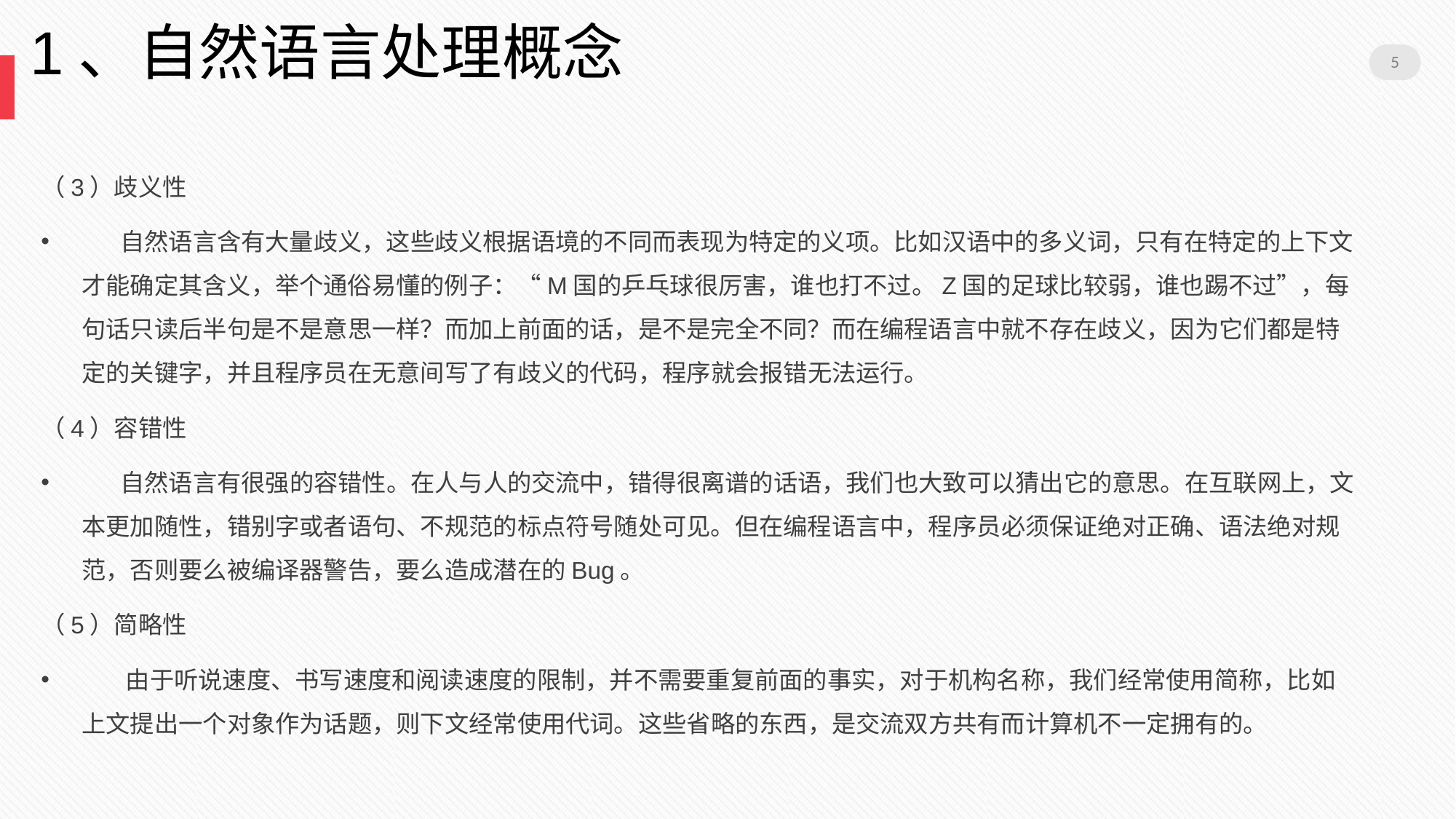

5
1、自然语言处理概念

（3）歧义性
      自然语言含有大量歧义，这些歧义根据语境的不同而表现为特定的义项。比如汉语中的多义词，只有在特定的上下文才能确定其含义，举个通俗易懂的例子：“M国的乒乓球很厉害，谁也打不过。Z国的足球比较弱，谁也踢不过”，每句话只读后半句是不是意思一样？而加上前面的话，是不是完全不同？而在编程语言中就不存在歧义，因为它们都是特定的关键字，并且程序员在无意间写了有歧义的代码，程序就会报错无法运行。
（4）容错性
      自然语言有很强的容错性。在人与人的交流中，错得很离谱的话语，我们也大致可以猜出它的意思。在互联网上，文本更加随性，错别字或者语句、不规范的标点符号随处可见。但在编程语言中，程序员必须保证绝对正确、语法绝对规范，否则要么被编译器警告，要么造成潜在的Bug。
（5）简略性
       由于听说速度、书写速度和阅读速度的限制，并不需要重复前面的事实，对于机构名称，我们经常使用简称，比如上文提出一个对象作为话题，则下文经常使用代词。这些省略的东西，是交流双方共有而计算机不一定拥有的。